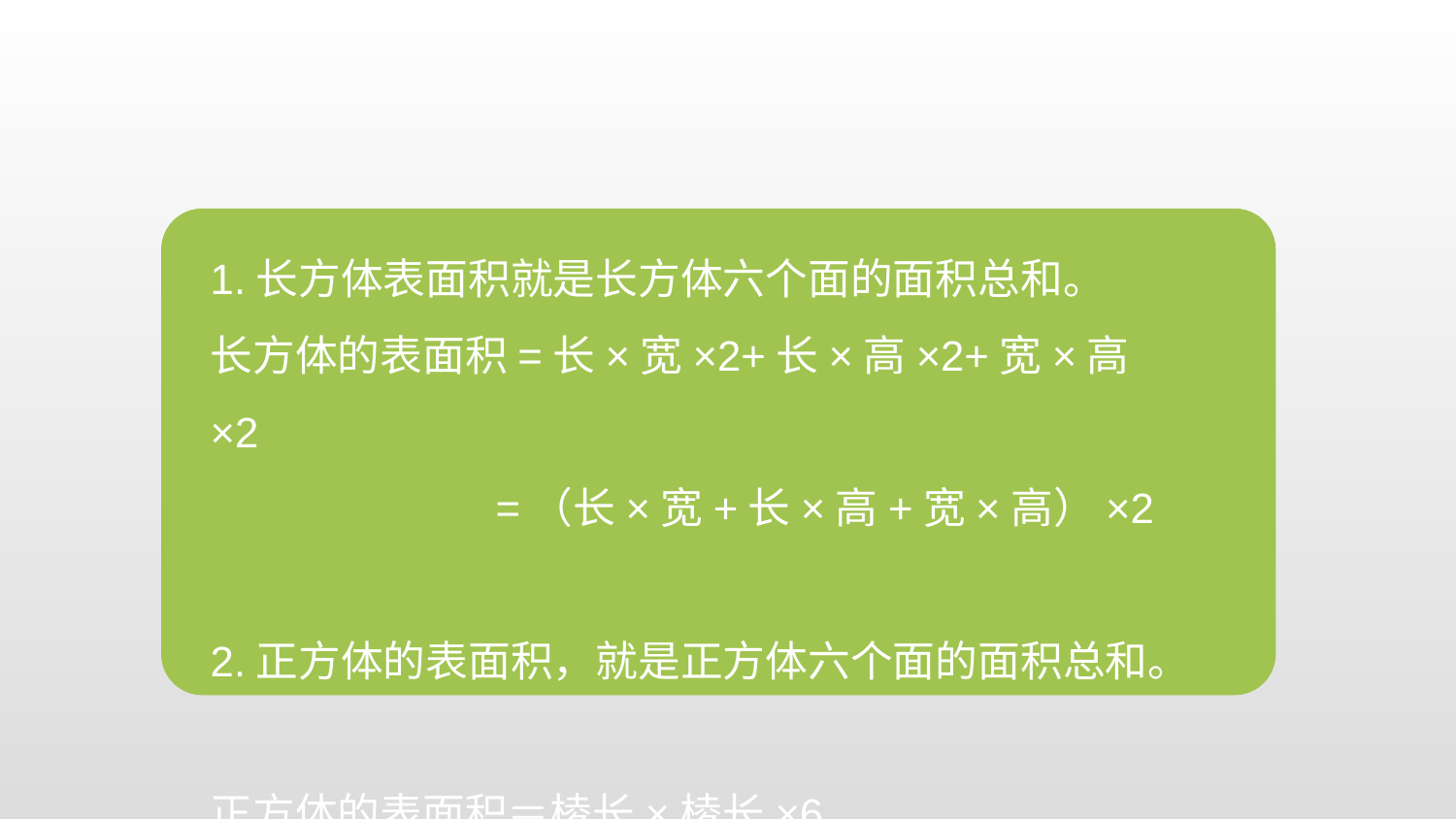

1.长方体表面积就是长方体六个面的面积总和。
长方体的表面积=长×宽×2+长×高×2+宽×高×2
                        =（长×宽+长×高+宽×高）×2
2.正方体的表面积，就是正方体六个面的面积总和。
正方体的表面积＝棱长×棱长×6
                        =一个面的面积×6